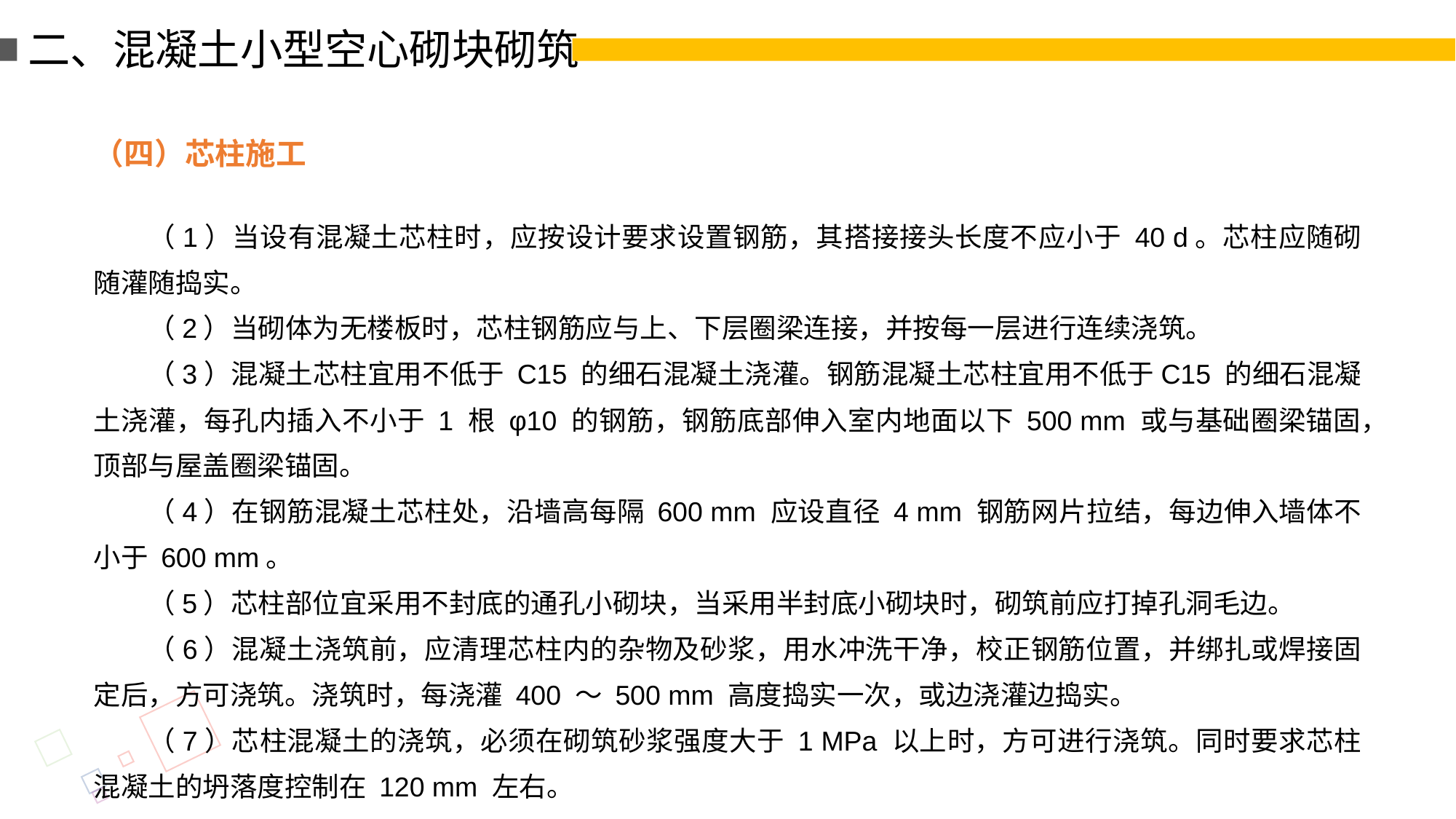

二、混凝土小型空心砌块砌筑
（四）芯柱施工
（1）当设有混凝土芯柱时，应按设计要求设置钢筋，其搭接接头长度不应小于 40 d。芯柱应随砌随灌随捣实。
（2）当砌体为无楼板时，芯柱钢筋应与上、下层圈梁连接，并按每一层进行连续浇筑。
（3）混凝土芯柱宜用不低于 C15 的细石混凝土浇灌。钢筋混凝土芯柱宜用不低于C15 的细石混凝土浇灌，每孔内插入不小于 1 根 φ10 的钢筋，钢筋底部伸入室内地面以下 500 mm 或与基础圈梁锚固，顶部与屋盖圈梁锚固。
（4）在钢筋混凝土芯柱处，沿墙高每隔 600 mm 应设直径 4 mm 钢筋网片拉结，每边伸入墙体不小于 600 mm。
（5）芯柱部位宜采用不封底的通孔小砌块，当采用半封底小砌块时，砌筑前应打掉孔洞毛边。
（6）混凝土浇筑前，应清理芯柱内的杂物及砂浆，用水冲洗干净，校正钢筋位置，并绑扎或焊接固定后，方可浇筑。浇筑时，每浇灌 400 ～ 500 mm 高度捣实一次，或边浇灌边捣实。
（7）芯柱混凝土的浇筑，必须在砌筑砂浆强度大于 1 MPa 以上时，方可进行浇筑。同时要求芯柱混凝土的坍落度控制在 120 mm 左右。